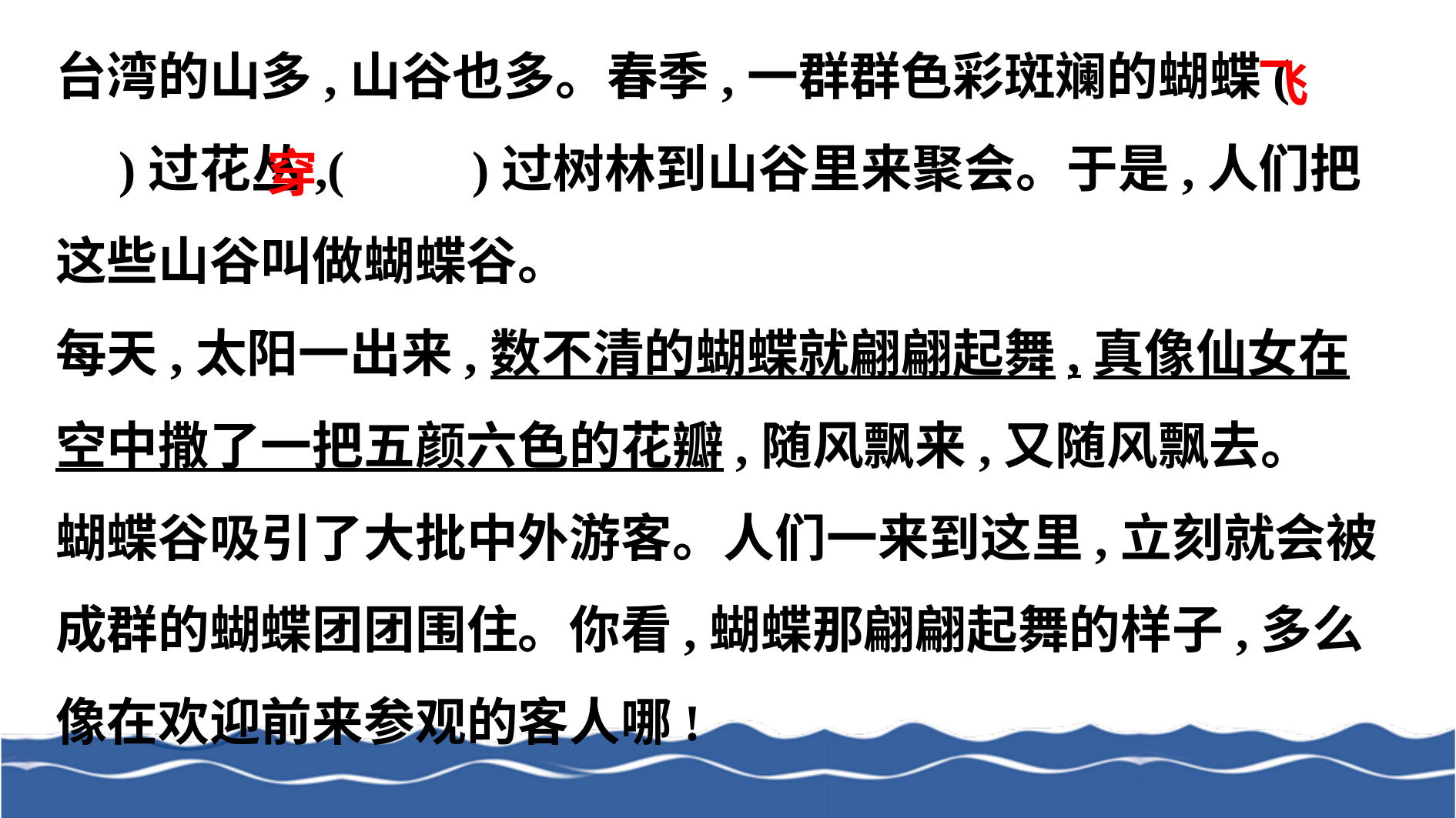

台湾的山多,山谷也多。春季,一群群色彩斑斓的蝴蝶(　　)过花丛,(　　)过树林到山谷里来聚会。于是,人们把这些山谷叫做蝴蝶谷。
每天,太阳一出来,数不清的蝴蝶就翩翩起舞,真像仙女在空中撒了一把五颜六色的花瓣,随风飘来,又随风飘去。
蝴蝶谷吸引了大批中外游客。人们一来到这里,立刻就会被成群的蝴蝶团团围住。你看,蝴蝶那翩翩起舞的样子,多么像在欢迎前来参观的客人哪!
飞
穿